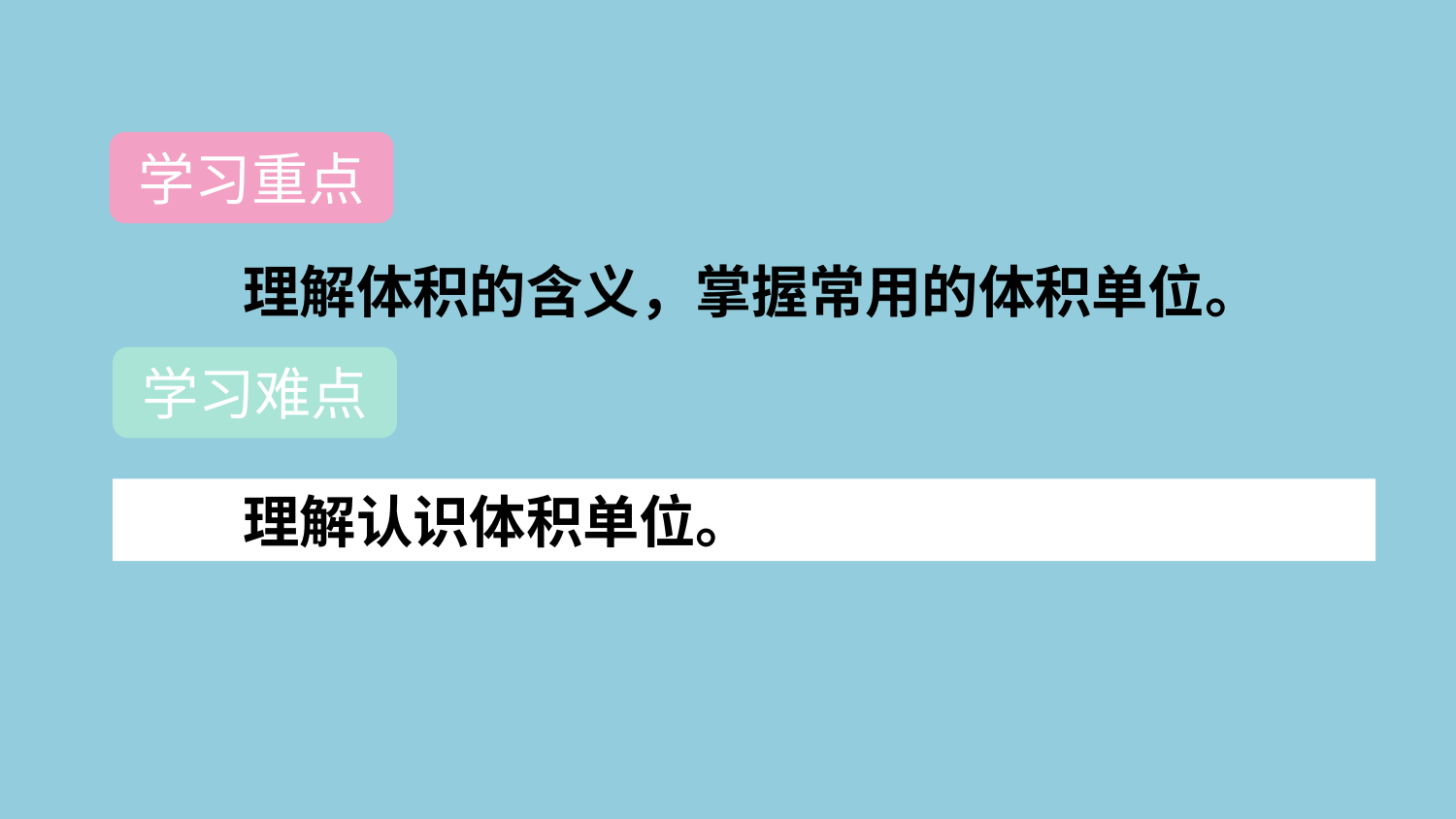

学习重点
        理解体积的含义，掌握常用的体积单位。
学习难点
        理解认识体积单位。